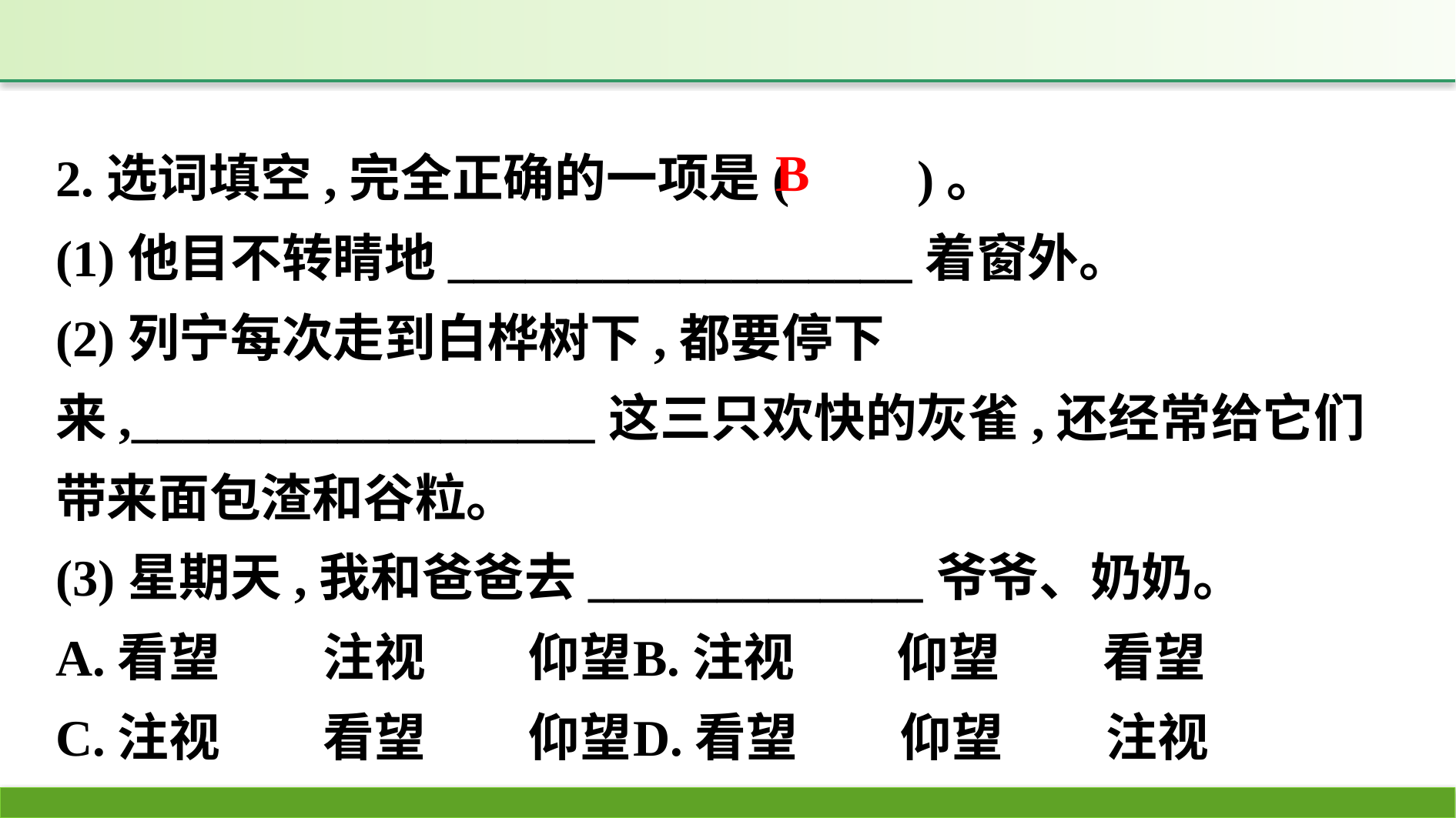

2.选词填空,完全正确的一项是(　　)。
(1)他目不转睛地__________________着窗外。
(2)列宁每次走到白桦树下,都要停下来,__________________这三只欢快的灰雀,还经常给它们带来面包渣和谷粒。
(3)星期天,我和爸爸去_____________爷爷、奶奶。
A.看望　　注视　　仰望	B.注视　　仰望　　看望
C.注视　　看望　　仰望	D.看望　　仰望　　注视
B